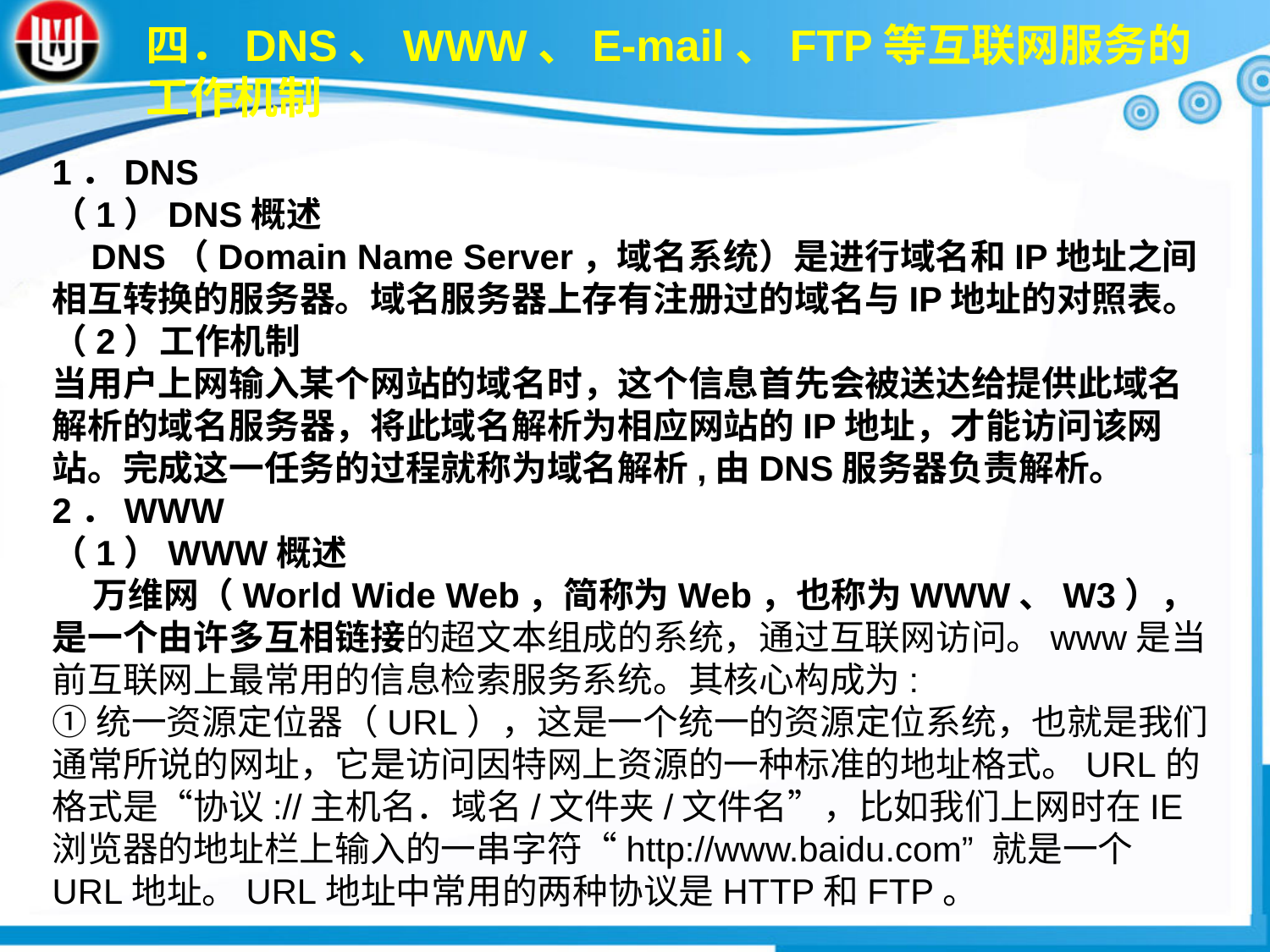

四．DNS、WWW、E-mail、FTP等互联网服务的工作机制
1．DNS（1）DNS概述    DNS（Domain Name Server，域名系统）是进行域名和IP地址之间相互转换的服务器。域名服务器上存有注册过的域名与IP地址的对照表。 （2）工作机制当用户上网输入某个网站的域名时，这个信息首先会被送达给提供此域名解析的域名服务器，将此域名解析为相应网站的IP地址，才能访问该网站。完成这一任务的过程就称为域名解析,由DNS服务器负责解析。2．WWW（1）WWW概述    万维网（World Wide Web，简称为Web，也称为WWW、W3），是一个由许多互相链接的超文本组成的系统，通过互联网访问。www是当前互联网上最常用的信息检索服务系统。其核心构成为:①统一资源定位器（URL），这是一个统一的资源定位系统，也就是我们通常所说的网址，它是访问因特网上资源的一种标准的地址格式。URL的格式是“协议://主机名．域名/文件夹/文件名”，比如我们上网时在IE浏览器的地址栏上输入的一串字符“http://www.baidu.com” 就是一个URL地址。URL地址中常用的两种协议是HTTP和FTP。